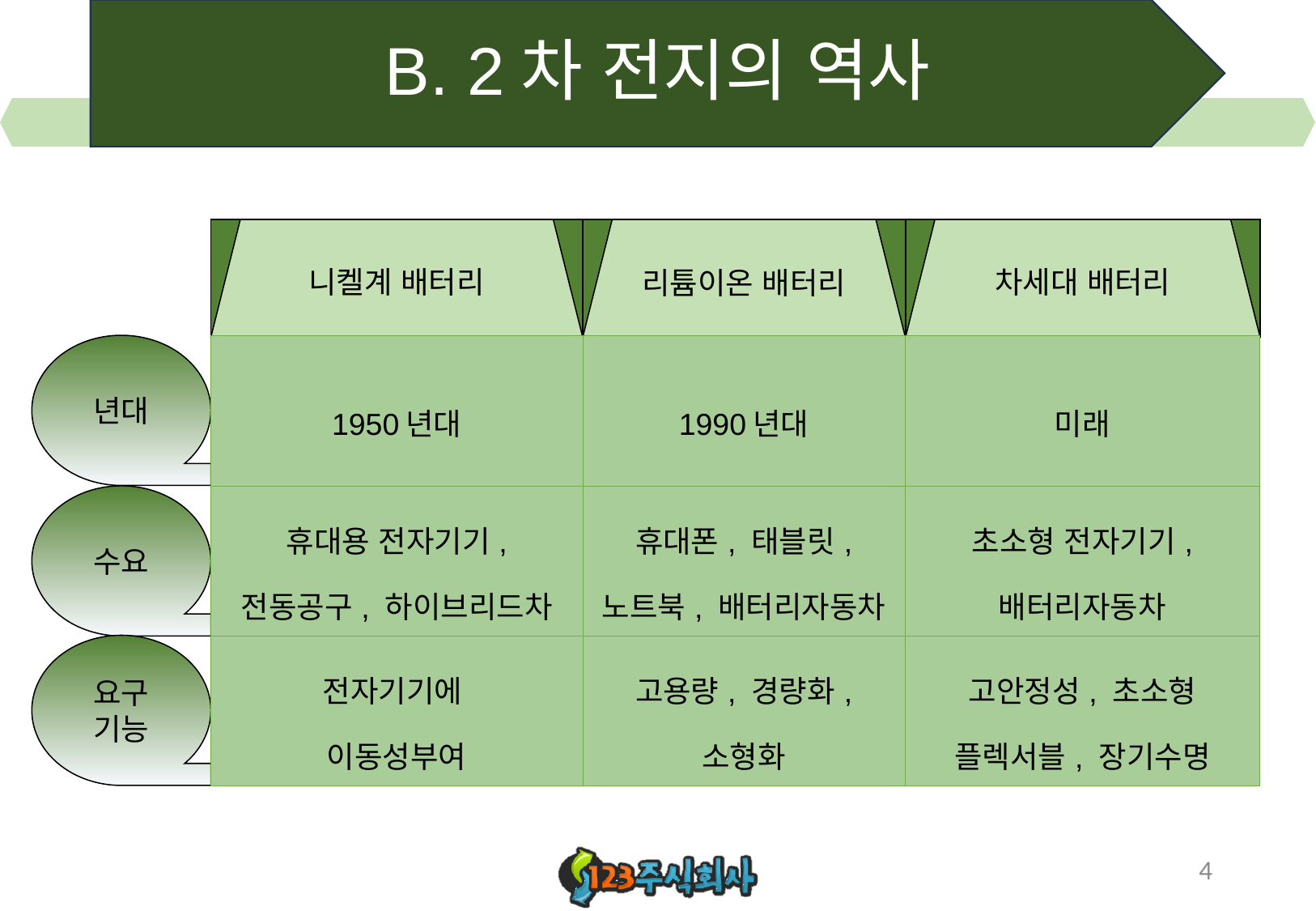

# B. 2차 전지의 역사

니켈계 배터리

리튬이온 배터리
빵ㄹ
차세대 배터리
년대
| 1950년대 | 1990년대 | 미래 |
| --- | --- | --- |
| 휴대용 전자기기, 전동공구, 하이브리드차 | 휴대폰, 태블릿, 노트북, 배터리자동차 | 초소형 전자기기, 배터리자동차 |
| 전자기기에 이동성부여 | 고용량, 경량화, 소형화 | 고안정성, 초소형 플렉서블, 장기수명 |
수요
요구
기능
4